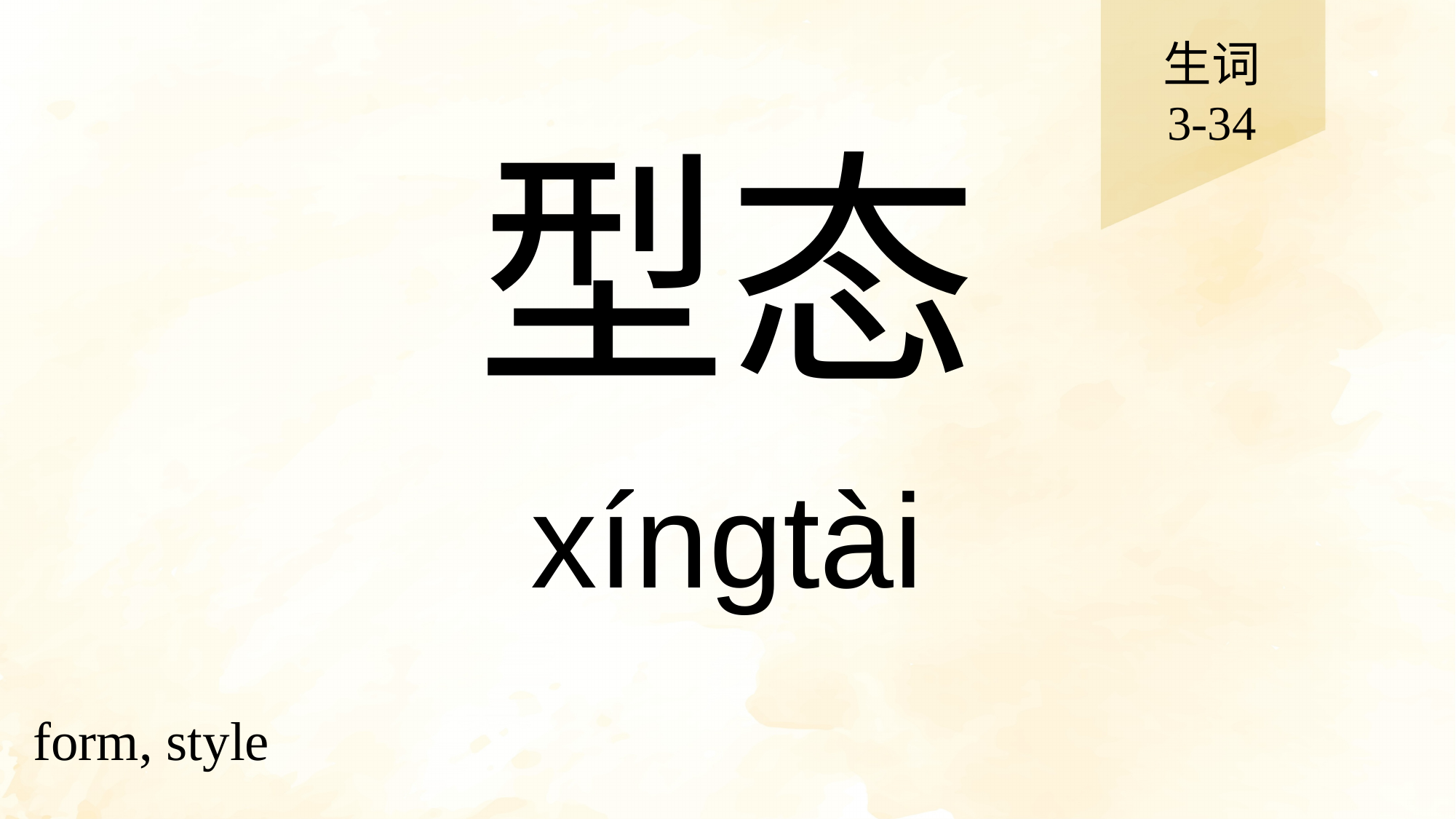

生词
3-34
# 型态
xíngtài
form, style